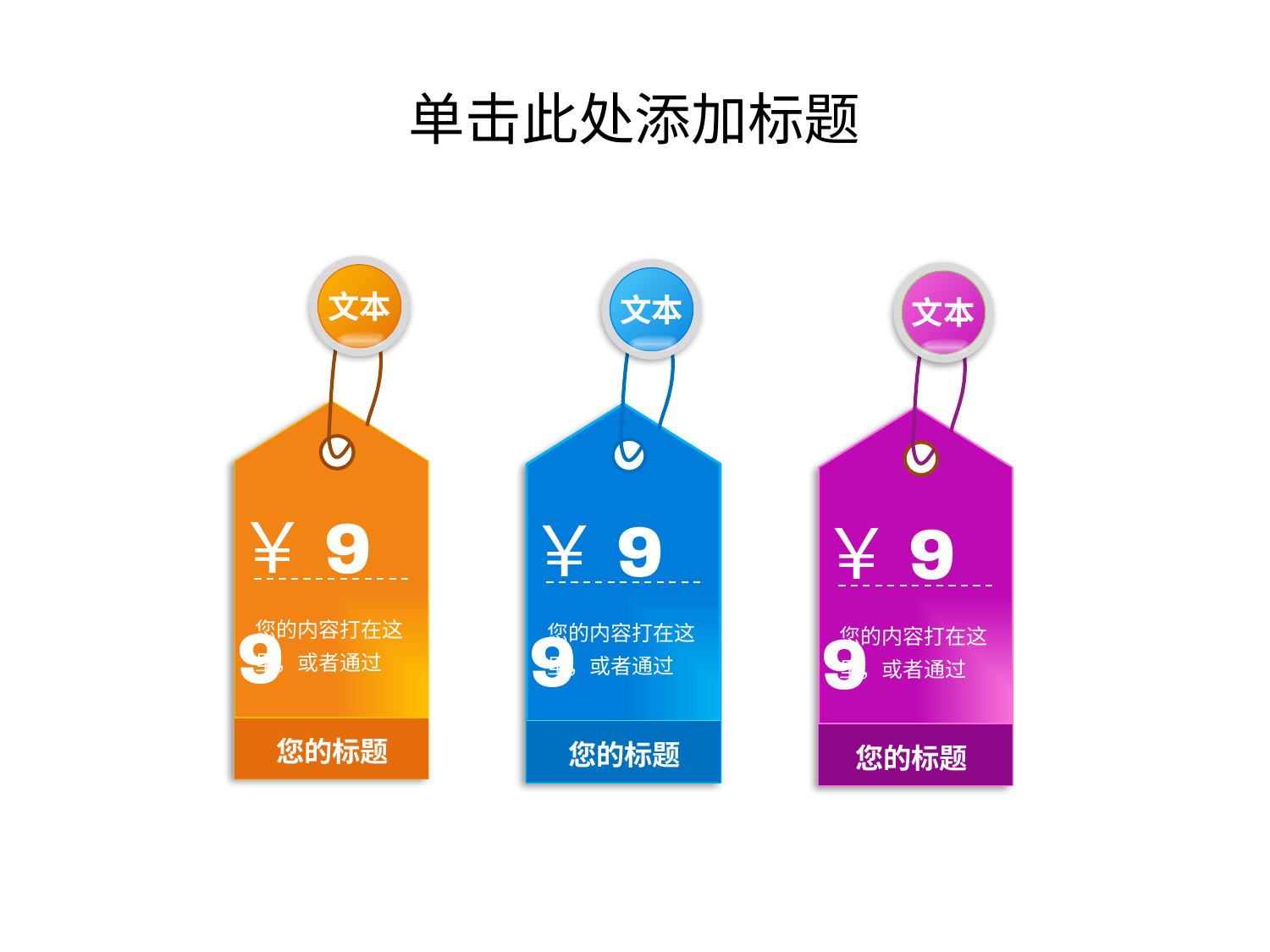

# 单击此处添加标题

文本

文本

文本

￥99
￥99
￥99
您的内容打在这里，或者通过
您的内容打在这里，或者通过
您的内容打在这里，或者通过
您的标题
您的标题
您的标题